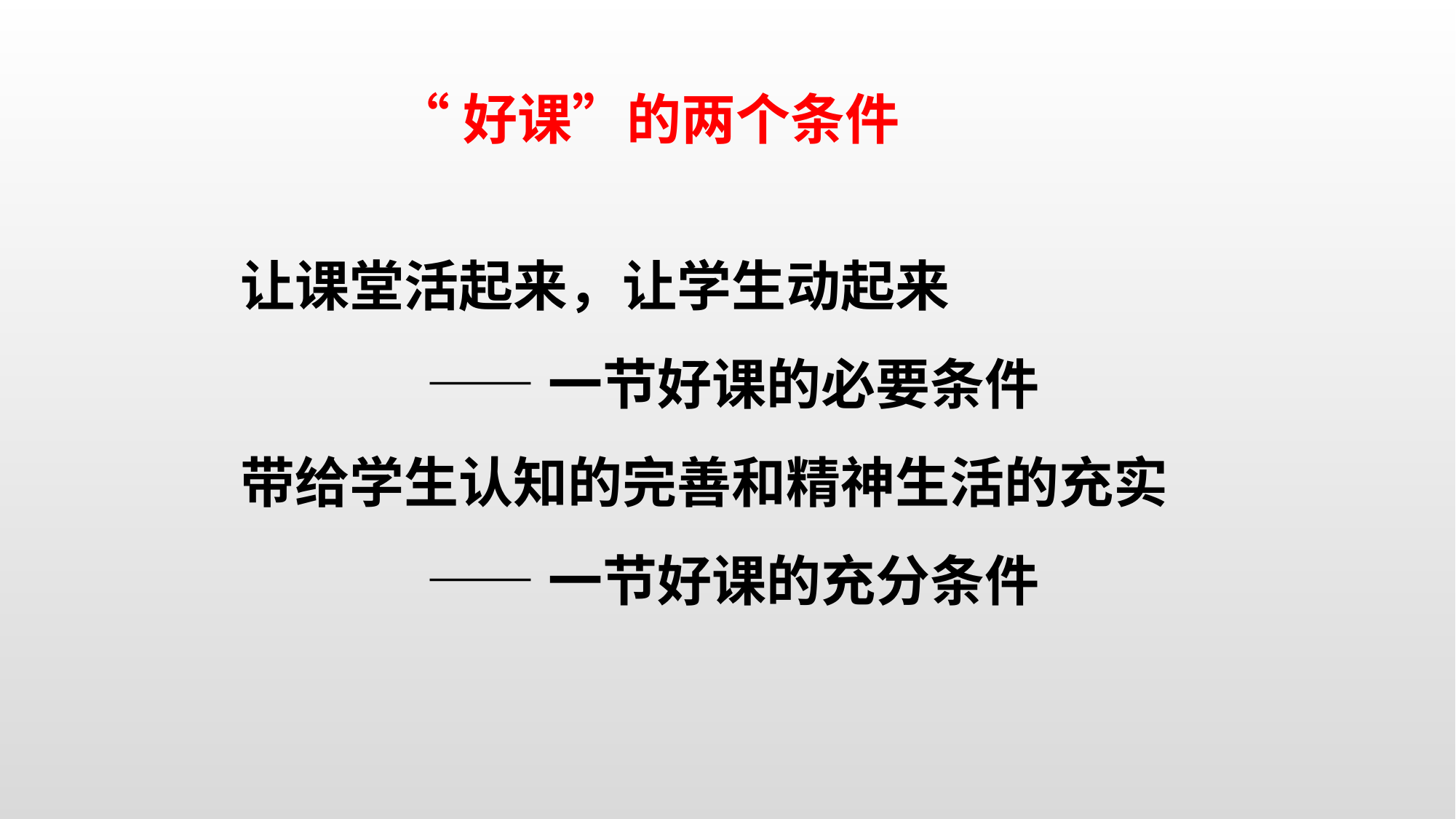

“好课”的两个条件
让课堂活起来，让学生动起来
               ——一节好课的必要条件
带给学生认知的完善和精神生活的充实
               ——一节好课的充分条件